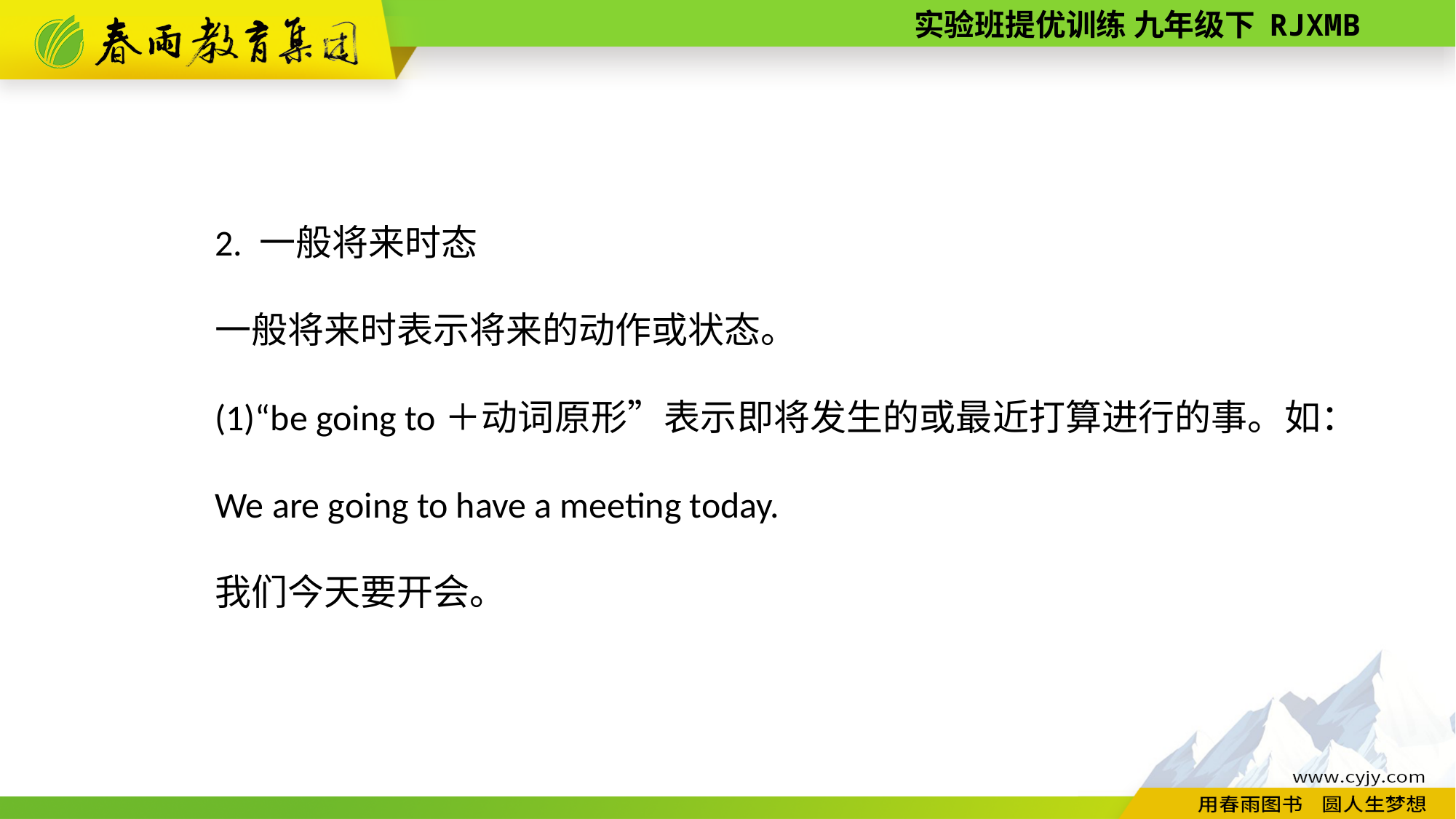

2. 一般将来时态
一般将来时表示将来的动作或状态。
(1)“be going to＋动词原形”表示即将发生的或最近打算进行的事。如：
We are going to have a meeting today.
我们今天要开会。